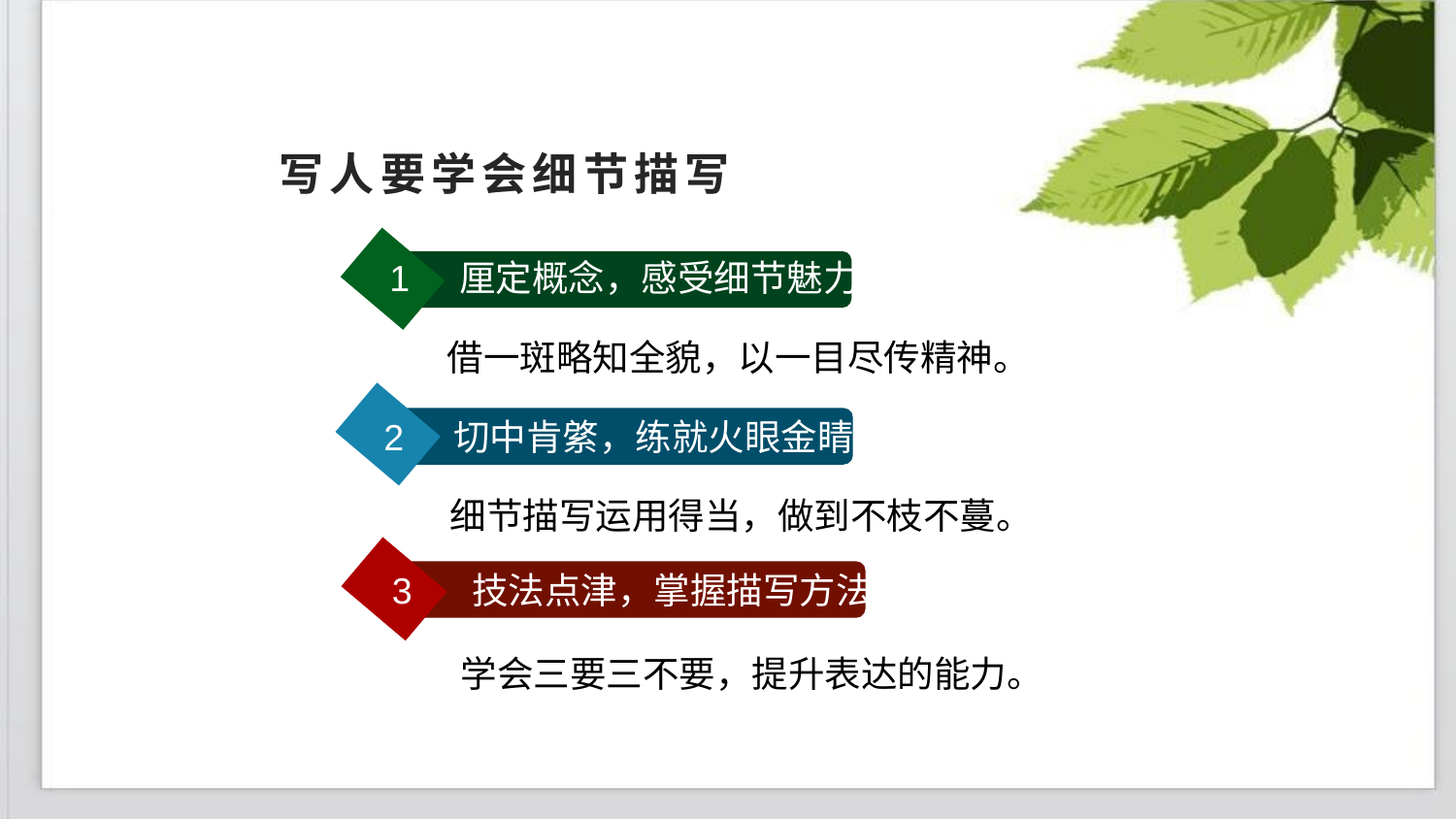

# 写人要学会细节描写

1    厘定概念，感受细节魅力
借一斑略知全貌，以一目尽传精神。

2    切中肯綮，练就火眼金睛
  细节描写运用得当，做到不枝不蔓。

3     技法点津，掌握描写方法
  学会三要三不要，提升表达的能力。